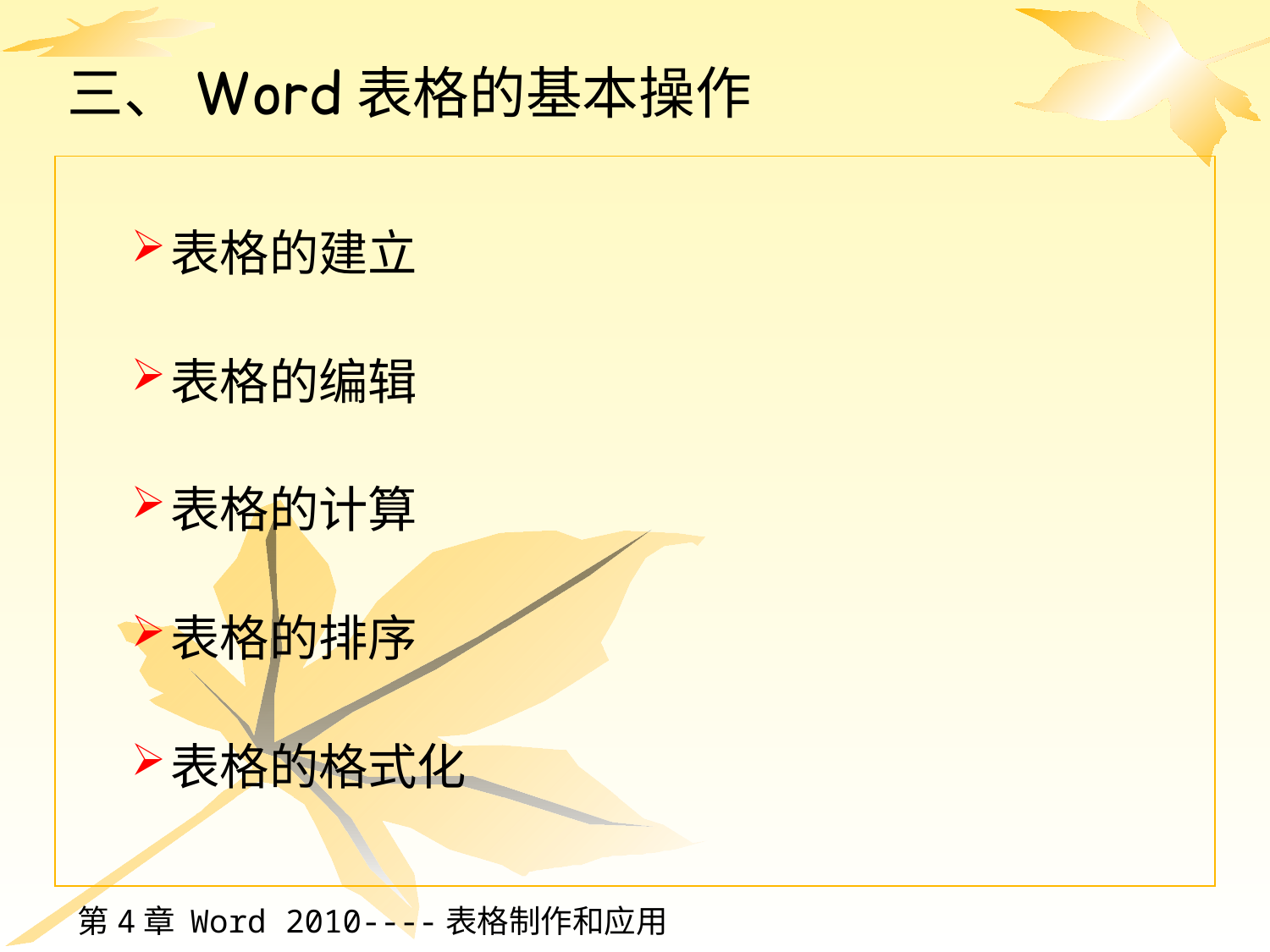

# 三、Word表格的基本操作
表格的建立
表格的编辑
表格的计算
表格的排序
表格的格式化